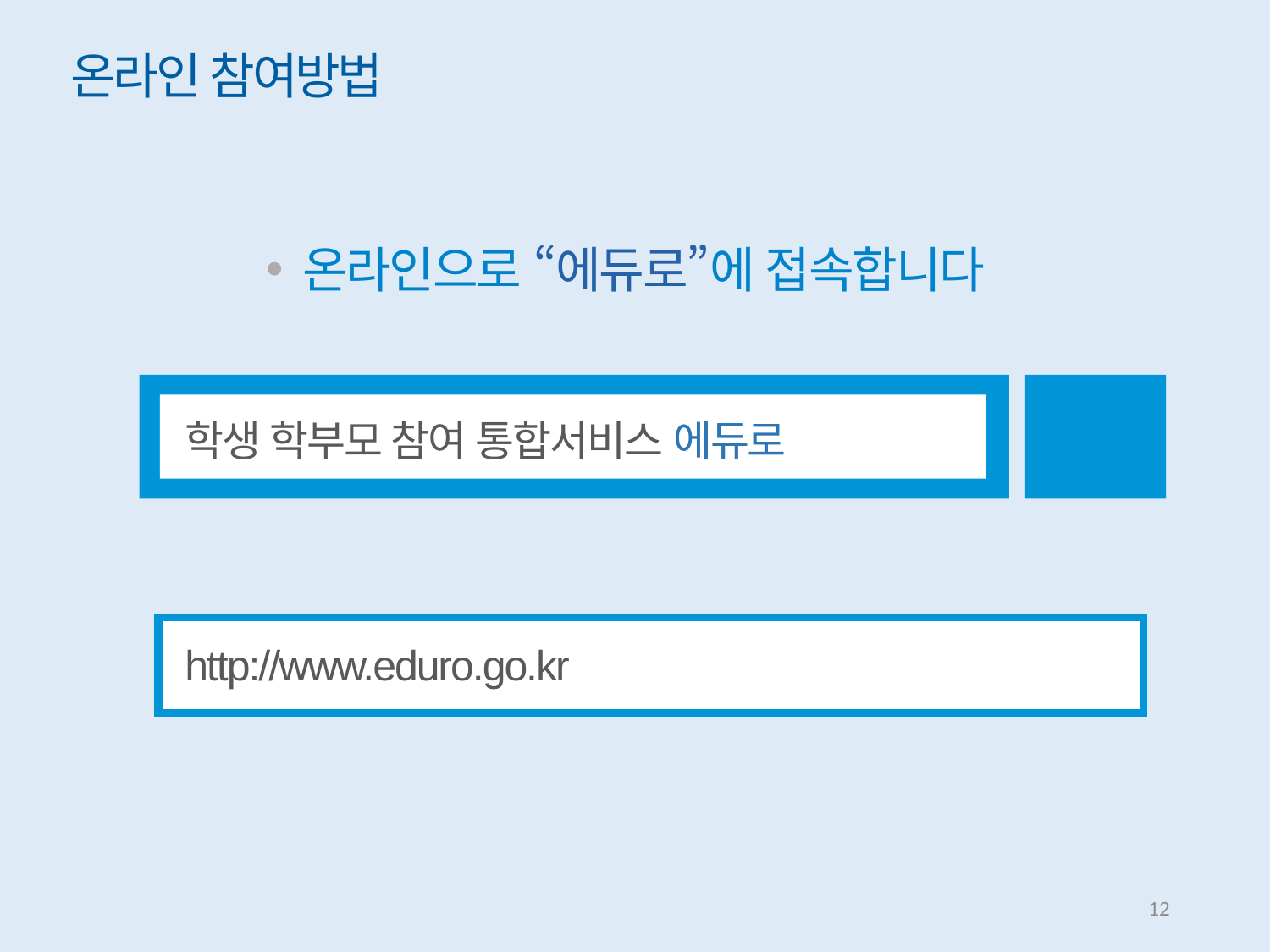

온라인 참여방법
온라인으로 “에듀로”에 접속합니다

검색

학생 학부모 참여 통합서비스 에듀로

http://www.eduro.go.kr
12